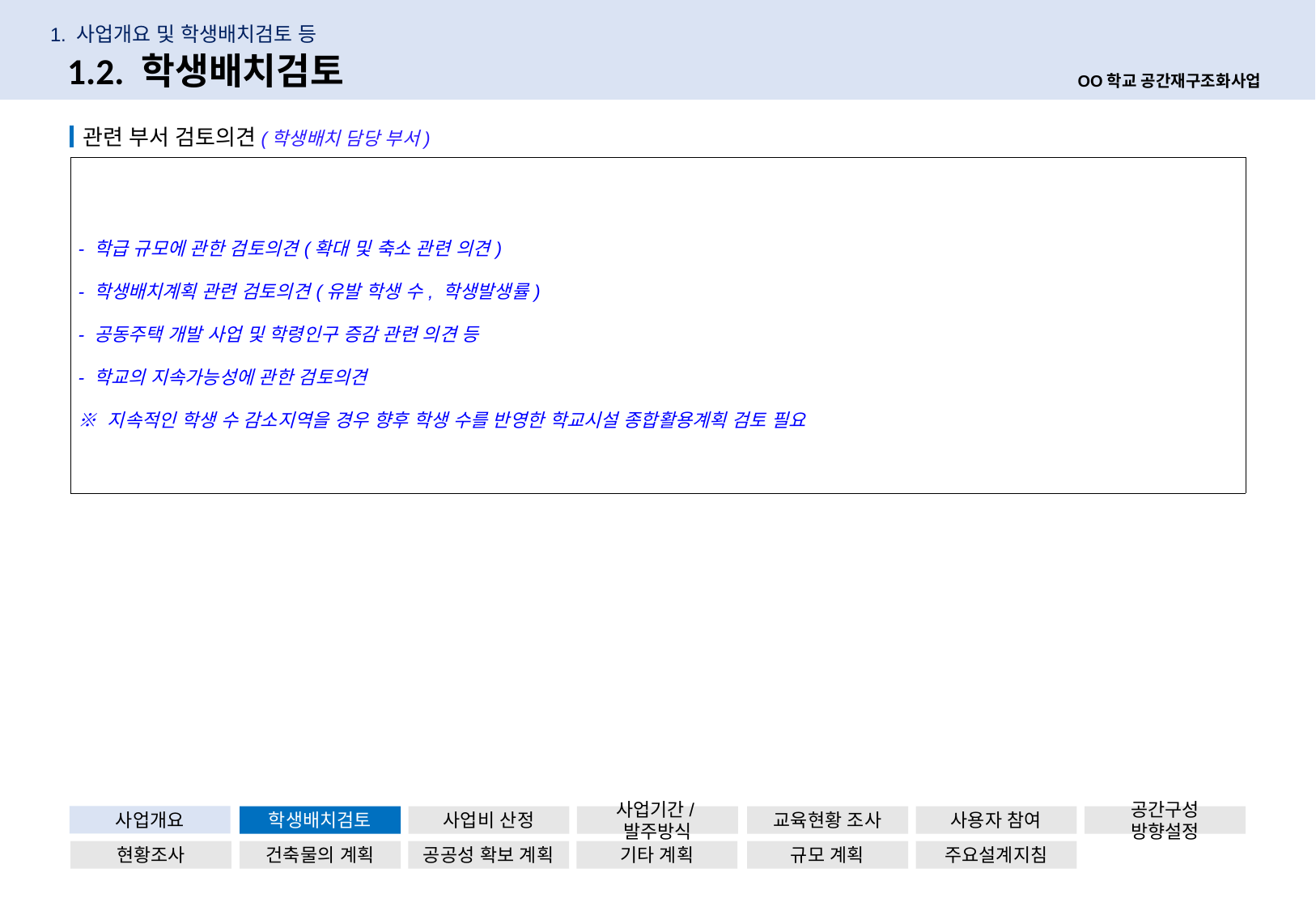

1. 사업개요 및 학생배치검토 등
12
1.2. 학생배치검토
OO학교 공간재구조화사업
 관련 부서 검토의견(학생배치 담당 부서)
| - 학급 규모에 관한 검토의견(확대 및 축소 관련 의견) - 학생배치계획 관련 검토의견(유발 학생 수, 학생발생률) - 공동주택 개발 사업 및 학령인구 증감 관련 의견 등 - 학교의 지속가능성에 관한 검토의견 ※ 지속적인 학생 수 감소지역을 경우 향후 학생 수를 반영한 학교시설 종합활용계획 검토 필요 |
| --- |
사업개요
학생배치검토
사업비 산정
사업기간/발주방식
교육현황 조사
사용자 참여
공간구성 방향설정
현황조사
건축물의 계획
공공성 확보 계획
기타 계획
규모 계획
주요설계지침